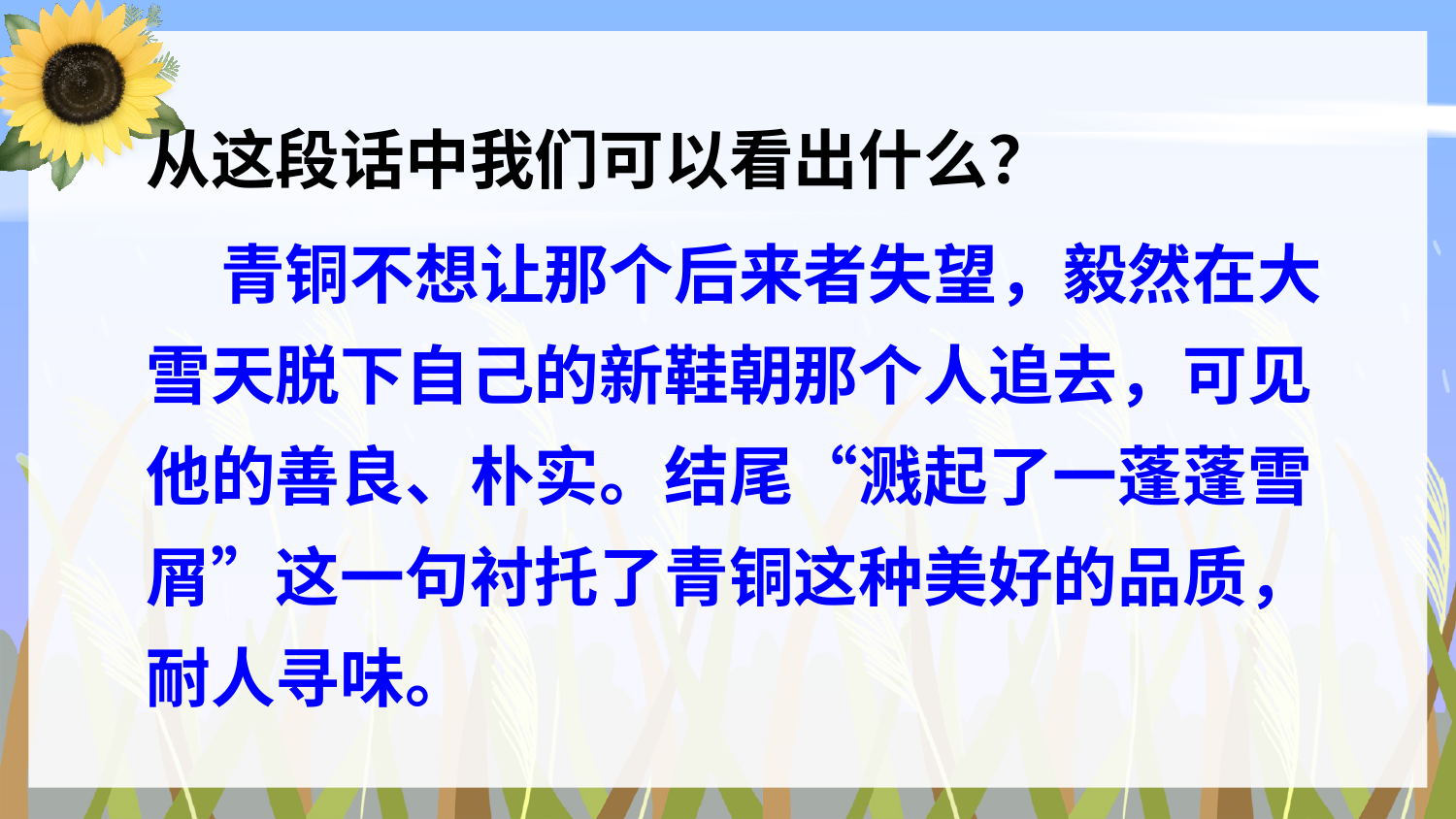

从这段话中我们可以看出什么？
    青铜不想让那个后来者失望，毅然在大雪天脱下自己的新鞋朝那个人追去，可见他的善良、朴实。结尾“溅起了一蓬蓬雪屑”这一句衬托了青铜这种美好的品质，耐人寻味。